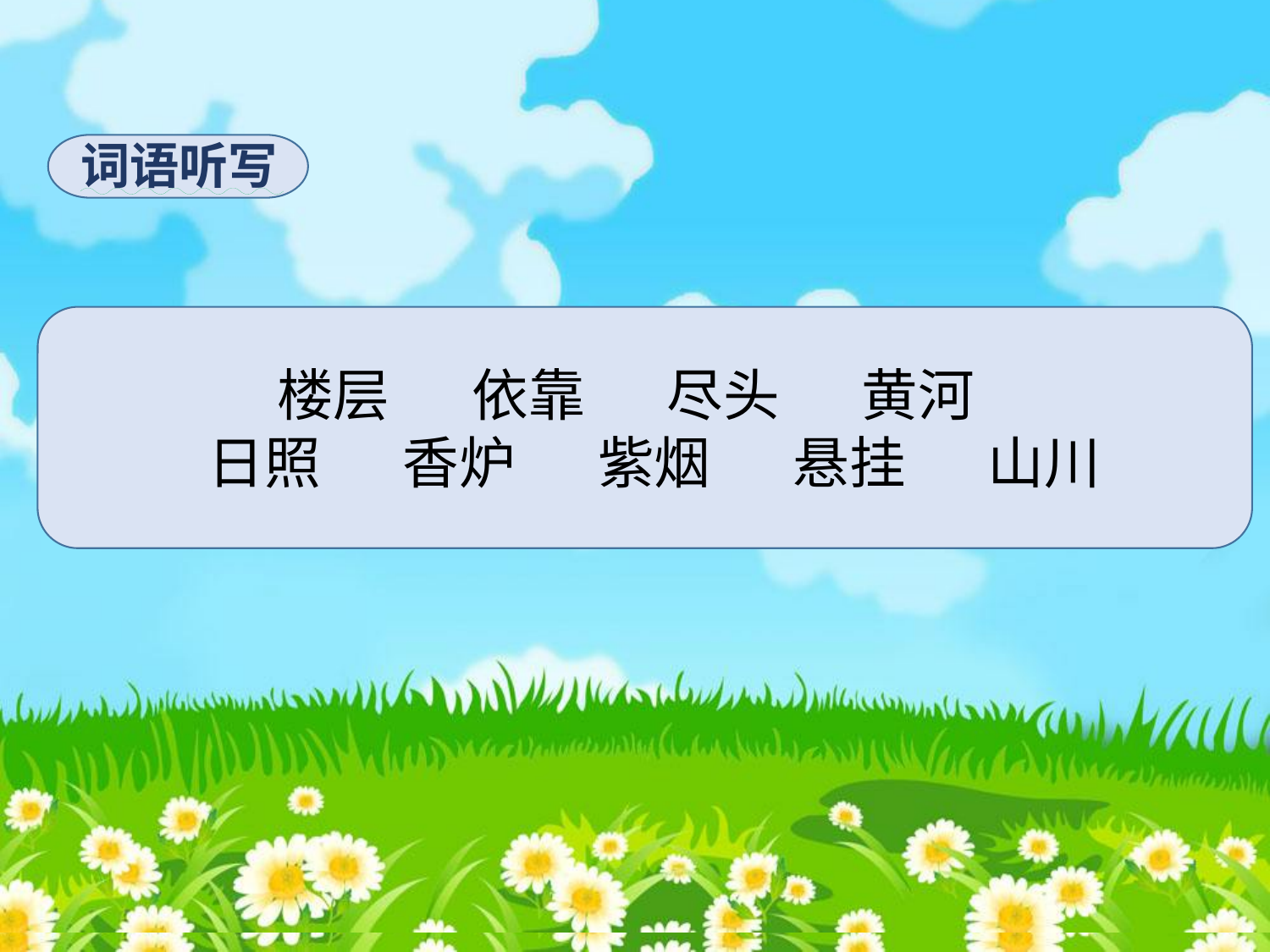

词语听写

楼层  　依靠　  尽头　  黄河
日照　  香炉  　紫烟　  悬挂　  山川